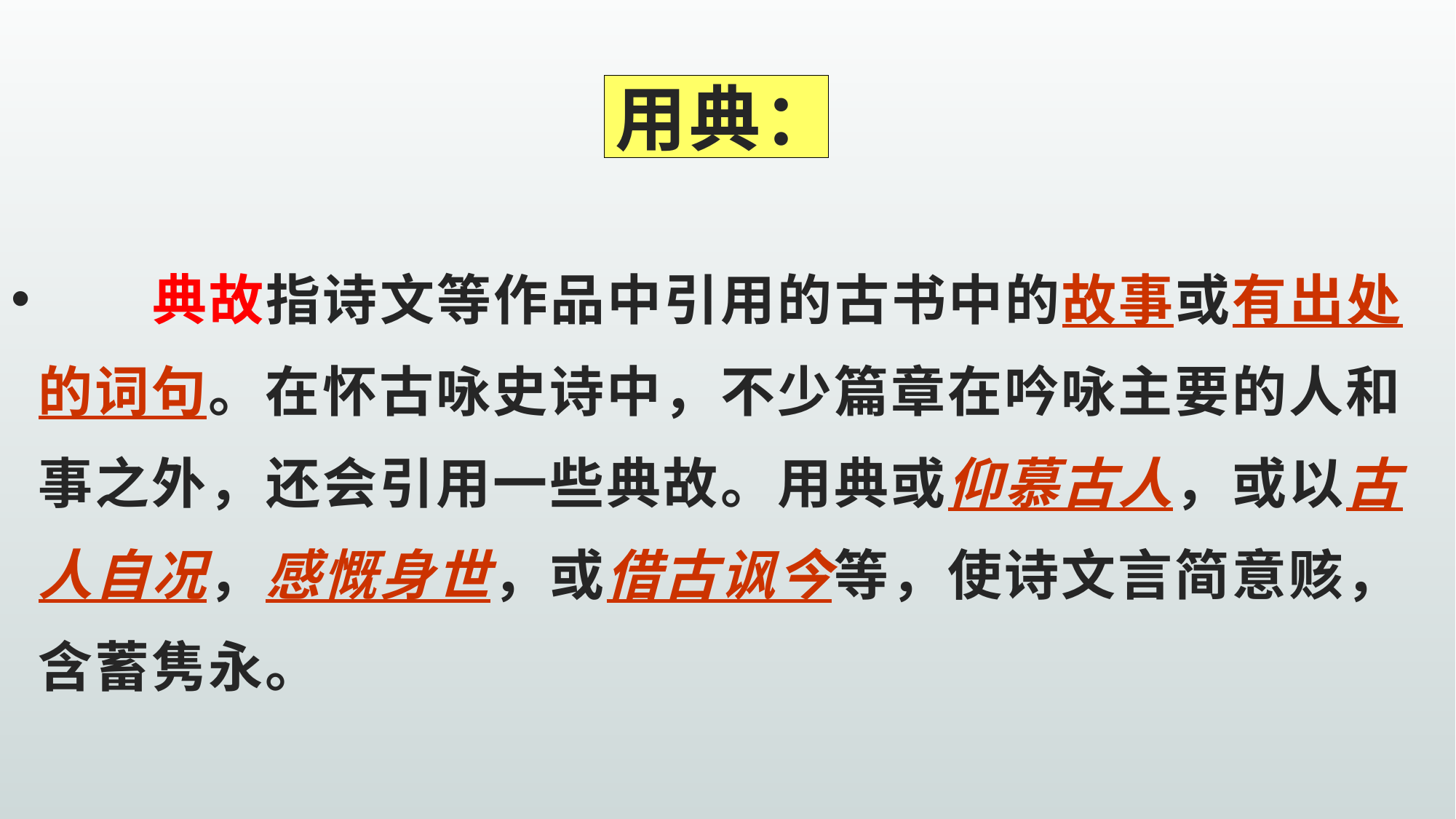

用典：
       典故指诗文等作品中引用的古书中的故事或有出处的词句。在怀古咏史诗中，不少篇章在吟咏主要的人和事之外，还会引用一些典故。用典或仰慕古人，或以古人自况，感慨身世，或借古讽今等，使诗文言简意赅，含蓄隽永。